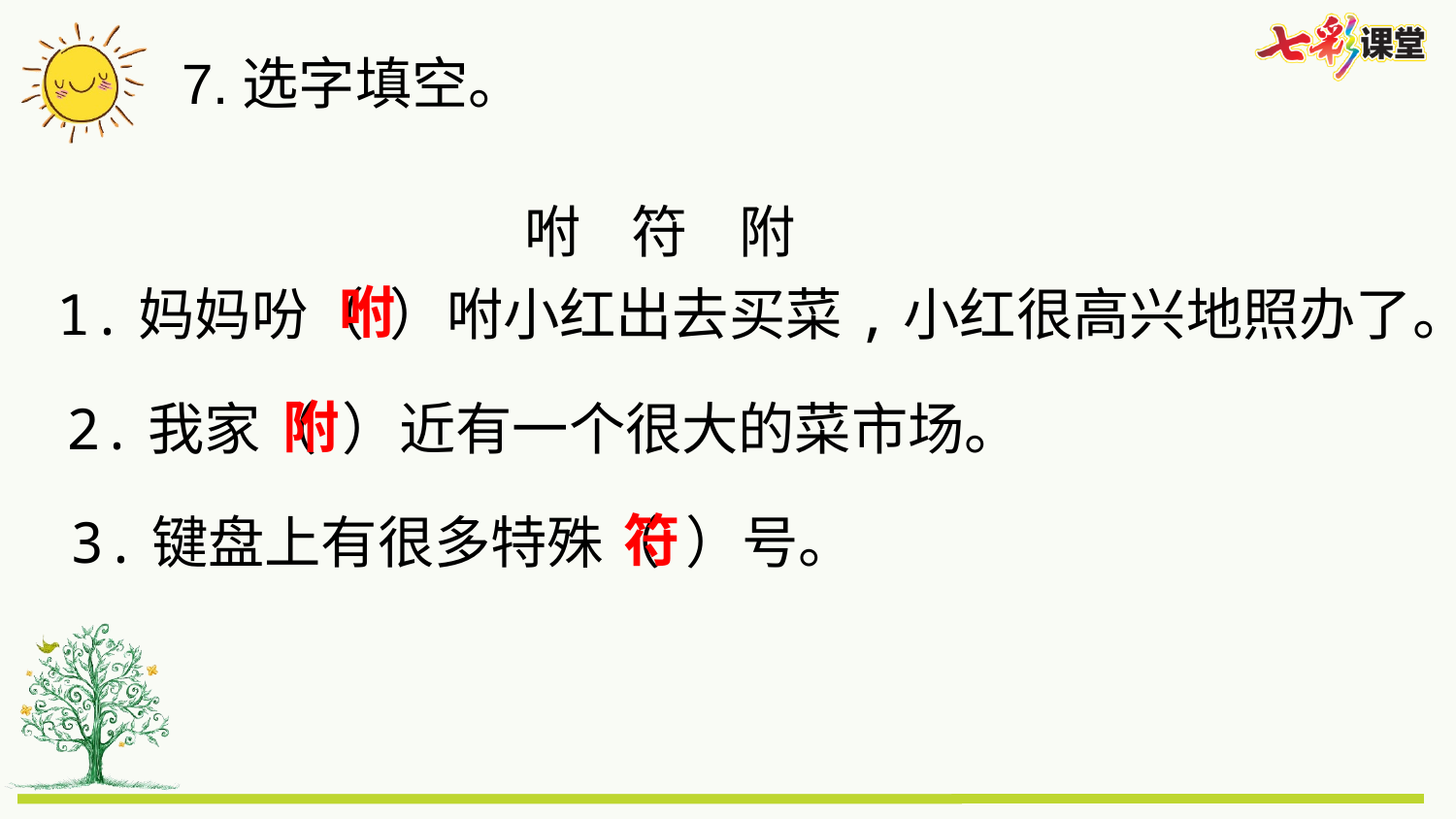

7.选字填空。
咐    符    附
咐
1.妈妈吩（  ）咐小红出去买菜,小红很高兴地照办了。
附
2.我家（  ）近有一个很大的菜市场。
符
3.键盘上有很多特殊（  ）号。